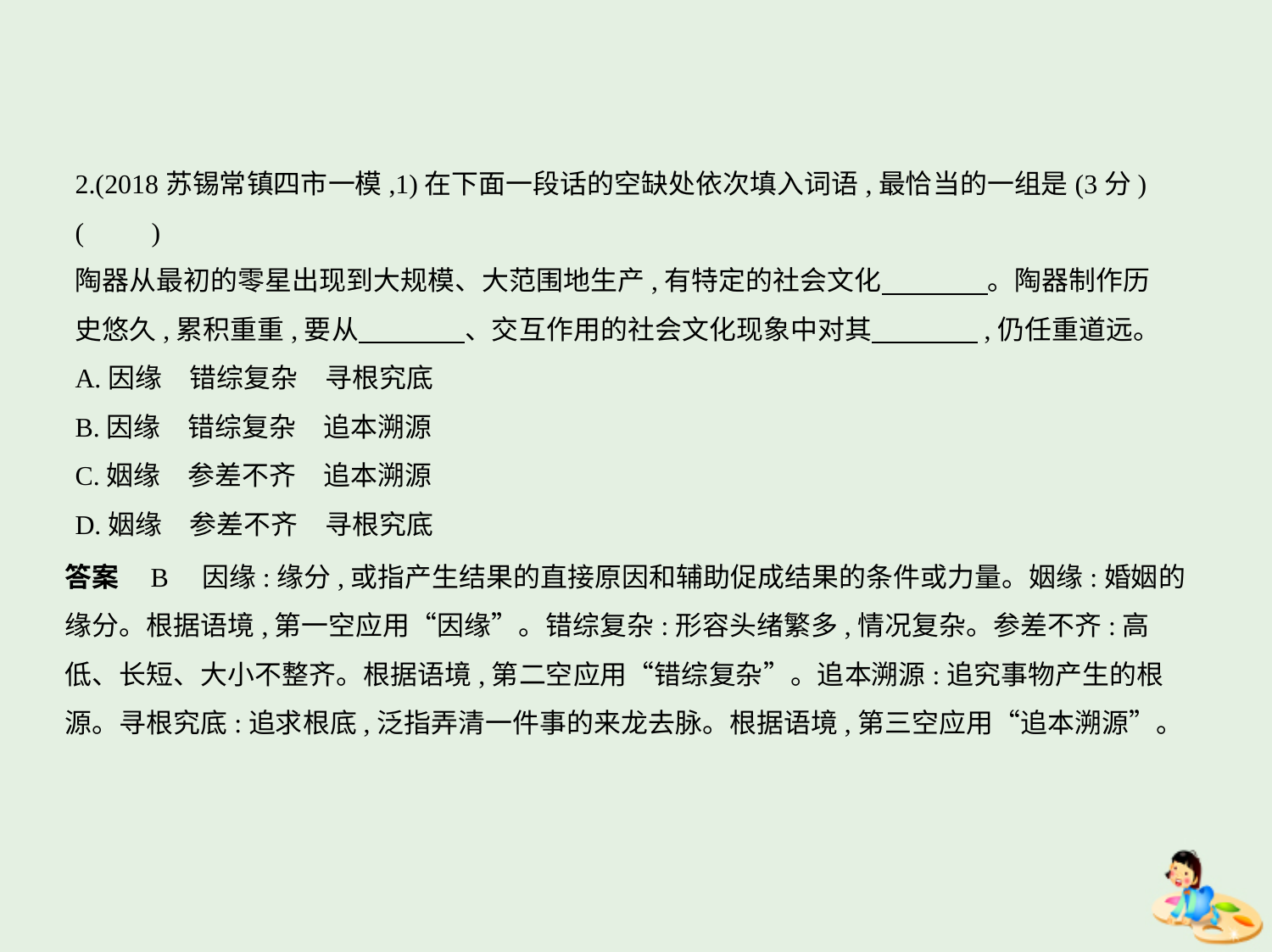

2.(2018苏锡常镇四市一模,1)在下面一段话的空缺处依次填入词语,最恰当的一组是(3分)
(　　)
陶器从最初的零星出现到大规模、大范围地生产,有特定的社会文化　　　    。陶器制作历
史悠久,累积重重,要从　　　    、交互作用的社会文化现象中对其　　　    ,仍任重道远。
A.因缘　错综复杂　寻根究底
B.因缘　错综复杂　追本溯源
C.姻缘　参差不齐　追本溯源
D.姻缘　参差不齐　寻根究底
答案    B　因缘:缘分,或指产生结果的直接原因和辅助促成结果的条件或力量。姻缘:婚姻的
缘分。根据语境,第一空应用“因缘”。错综复杂:形容头绪繁多,情况复杂。参差不齐:高
低、长短、大小不整齐。根据语境,第二空应用“错综复杂”。追本溯源:追究事物产生的根
源。寻根究底:追求根底,泛指弄清一件事的来龙去脉。根据语境,第三空应用“追本溯源”。